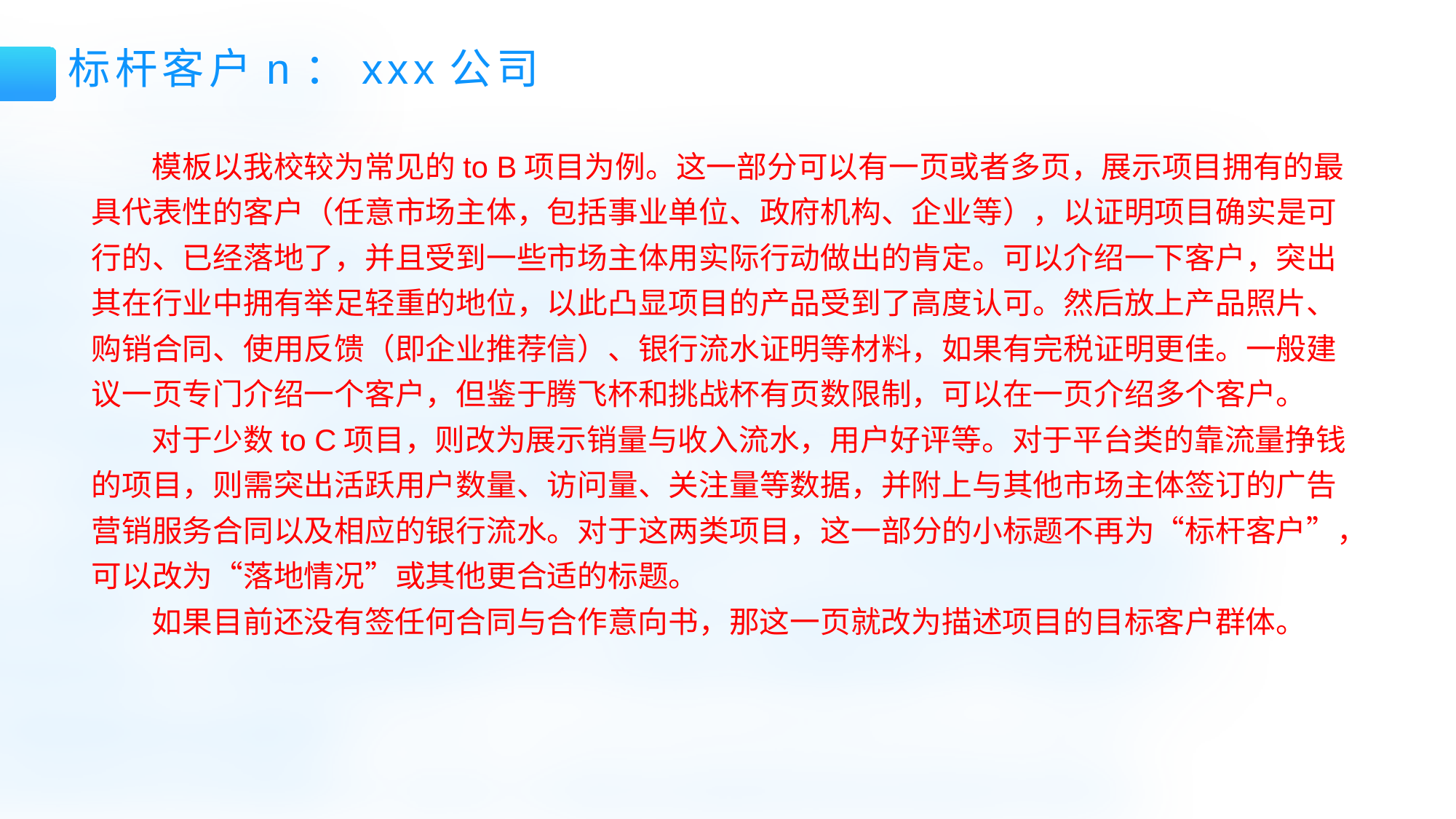

标杆客户n：xxx公司

模板以我校较为常见的to B项目为例。这一部分可以有一页或者多页，展示项目拥有的最具代表性的客户（任意市场主体，包括事业单位、政府机构、企业等），以证明项目确实是可行的、已经落地了，并且受到一些市场主体用实际行动做出的肯定。可以介绍一下客户，突出其在行业中拥有举足轻重的地位，以此凸显项目的产品受到了高度认可。然后放上产品照片、购销合同、使用反馈（即企业推荐信）、银行流水证明等材料，如果有完税证明更佳。一般建议一页专门介绍一个客户，但鉴于腾飞杯和挑战杯有页数限制，可以在一页介绍多个客户。
对于少数to C项目，则改为展示销量与收入流水，用户好评等。对于平台类的靠流量挣钱的项目，则需突出活跃用户数量、访问量、关注量等数据，并附上与其他市场主体签订的广告营销服务合同以及相应的银行流水。对于这两类项目，这一部分的小标题不再为“标杆客户”，可以改为“落地情况”或其他更合适的标题。
如果目前还没有签任何合同与合作意向书，那这一页就改为描述项目的目标客户群体。